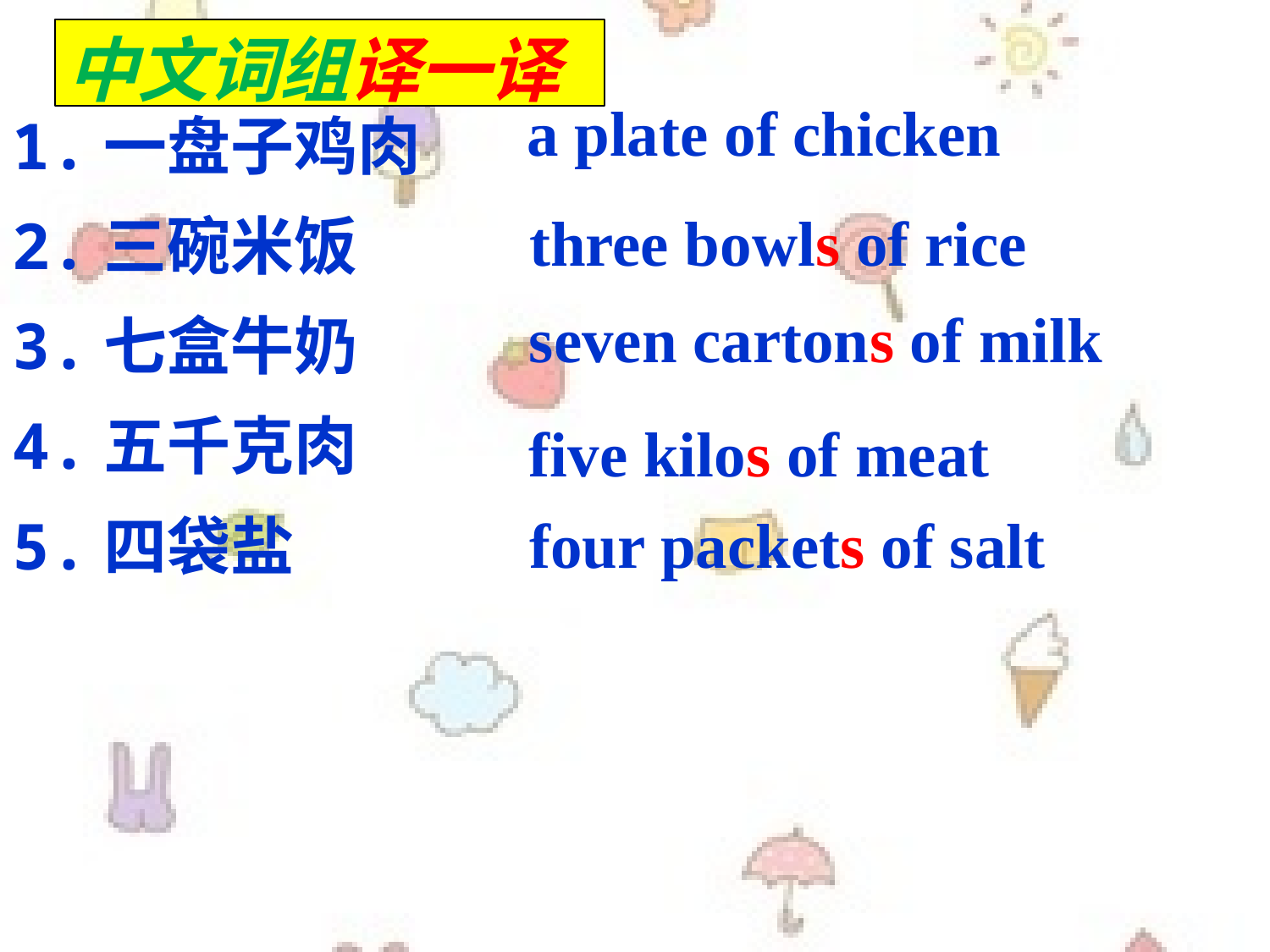

1.一盘子鸡肉
2.三碗米饭
3.七盒牛奶
4.五千克肉
5.四袋盐

中文词组译一译
a plate of chicken
three bowls of rice
seven cartons of milk
five kilos of meat
four packets of salt